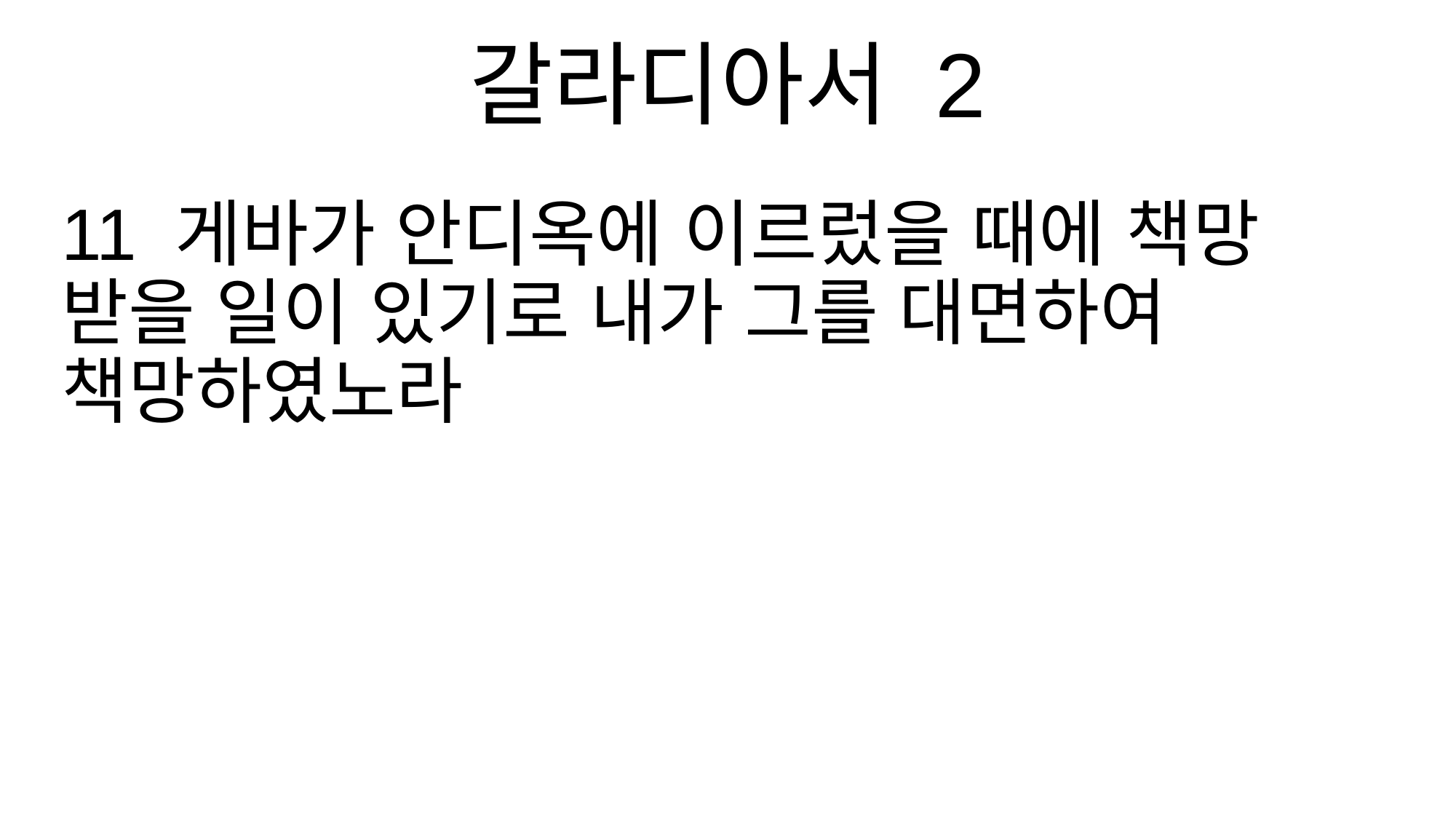

갈라디아서 2
11 게바가 안디옥에 이르렀을 때에 책망 받을 일이 있기로 내가 그를 대면하여 책망하였노라